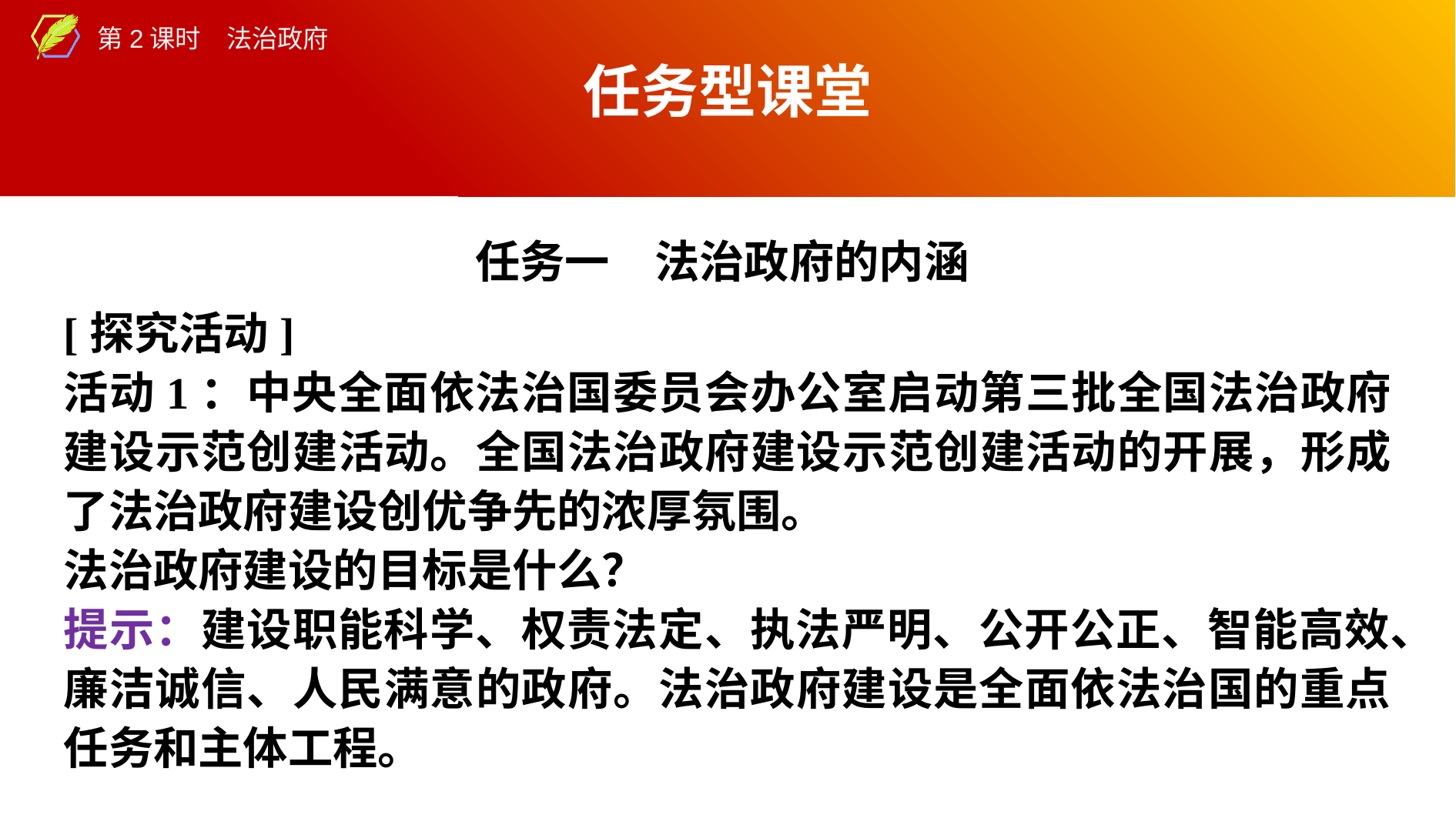

任务型课堂
任务一　法治政府的内涵
[探究活动]
活动1：中央全面依法治国委员会办公室启动第三批全国法治政府建设示范创建活动。全国法治政府建设示范创建活动的开展，形成了法治政府建设创优争先的浓厚氛围。
法治政府建设的目标是什么？
提示：建设职能科学、权责法定、执法严明、公开公正、智能高效、廉洁诚信、人民满意的政府。法治政府建设是全面依法治国的重点任务和主体工程。